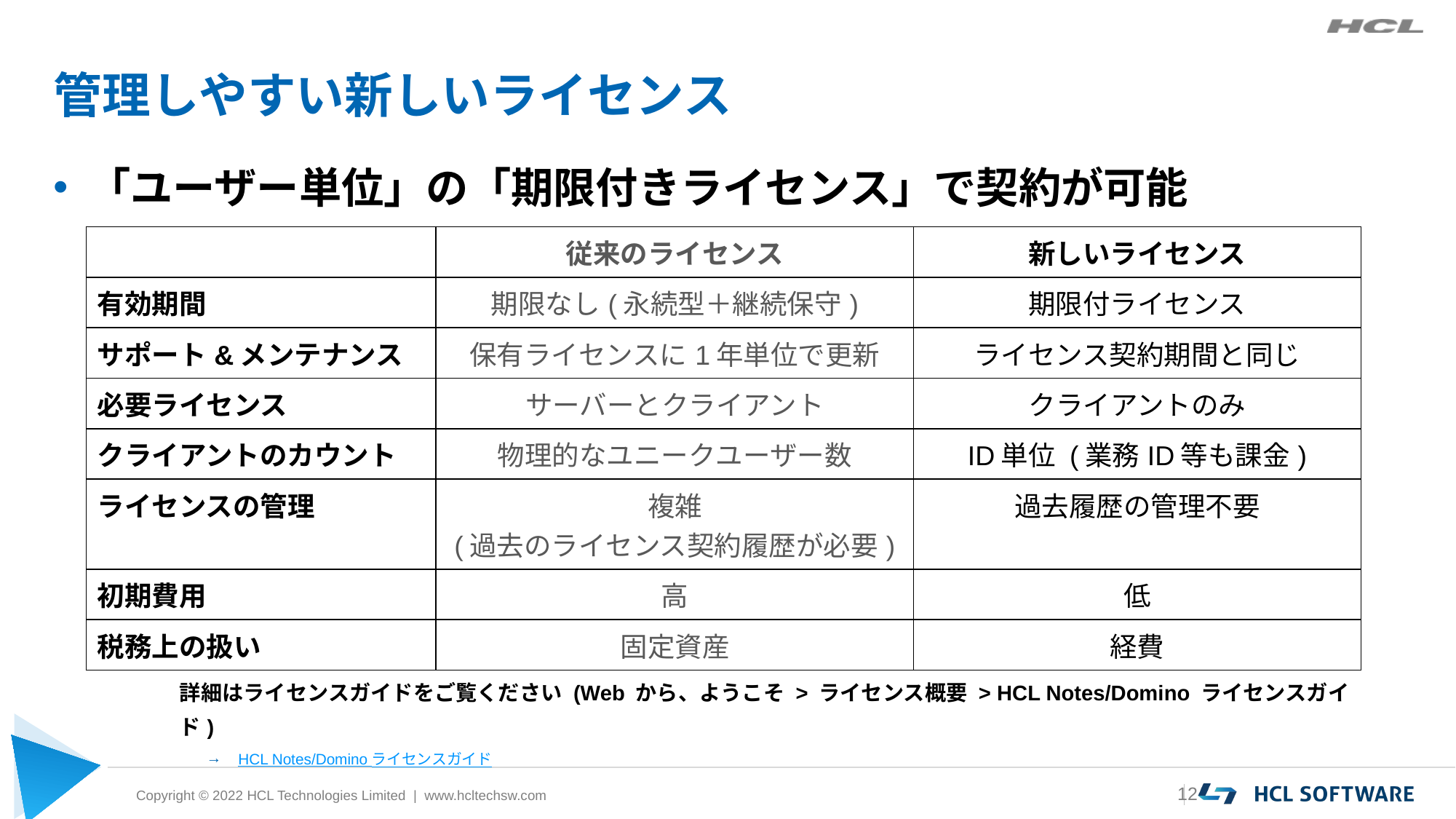

# 管理しやすい新しいライセンス
「ユーザー単位」の「期限付きライセンス」で契約が可能

|  | 従来のライセンス | 新しいライセンス |
| --- | --- | --- |
| 有効期間 | 期限なし(永続型＋継続保守) | 期限付ライセンス |
| サポート&メンテナンス | 保有ライセンスに1年単位で更新 | ライセンス契約期間と同じ |
| 必要ライセンス | サーバーとクライアント | クライアントのみ |
| クライアントのカウント | 物理的なユニークユーザー数 | ID単位 (業務ID等も課金) |
| ライセンスの管理 | 複雑 (過去のライセンス契約履歴が必要) | 過去履歴の管理不要 |
| 初期費用 | 高 | 低 |
| 税務上の扱い | 固定資産 | 経費 |
詳細はライセンスガイドをご覧ください (Web から、ようこそ > ライセンス概要 > HCL Notes/Domino ライセンスガイド)
HCL Notes/Domino ライセンスガイド